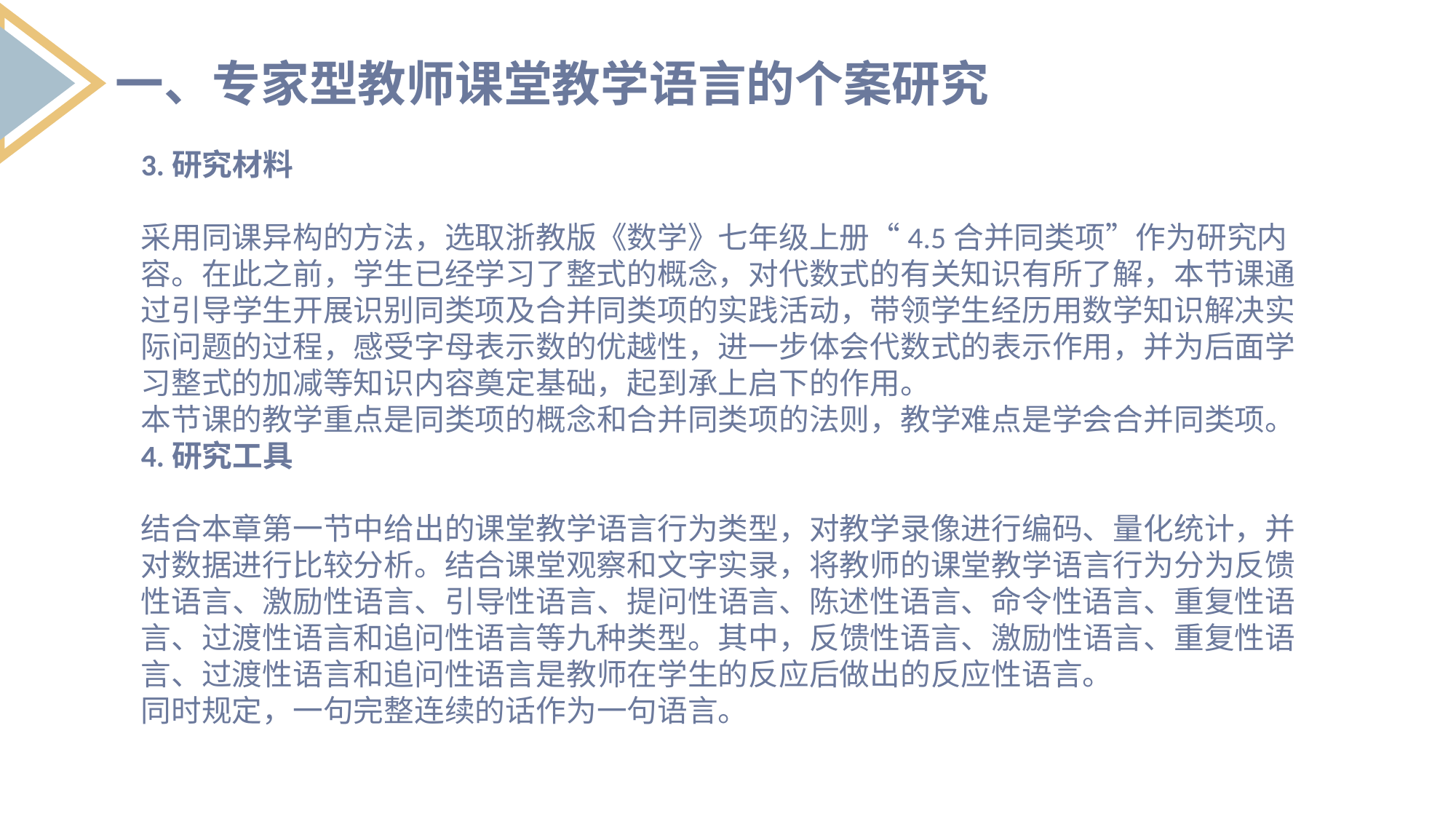

一、专家型教师课堂教学语言的个案研究
3.研究材料

采用同课异构的方法，选取浙教版《数学》七年级上册“4.5合并同类项”作为研究内容。在此之前，学生已经学习了整式的概念，对代数式的有关知识有所了解，本节课通过引导学生开展识别同类项及合并同类项的实践活动，带领学生经历用数学知识解决实际问题的过程，感受字母表示数的优越性，进一步体会代数式的表示作用，并为后面学习整式的加减等知识内容奠定基础，起到承上启下的作用。
本节课的教学重点是同类项的概念和合并同类项的法则，教学难点是学会合并同类项。
4.研究工具

结合本章第一节中给出的课堂教学语言行为类型，对教学录像进行编码、量化统计，并对数据进行比较分析。结合课堂观察和文字实录，将教师的课堂教学语言行为分为反馈性语言、激励性语言、引导性语言、提问性语言、陈述性语言、命令性语言、重复性语言、过渡性语言和追问性语言等九种类型。其中，反馈性语言、激励性语言、重复性语言、过渡性语言和追问性语言是教师在学生的反应后做出的反应性语言。
同时规定，一句完整连续的话作为一句语言。
2.中学数学教师课堂教学语言的基本形式